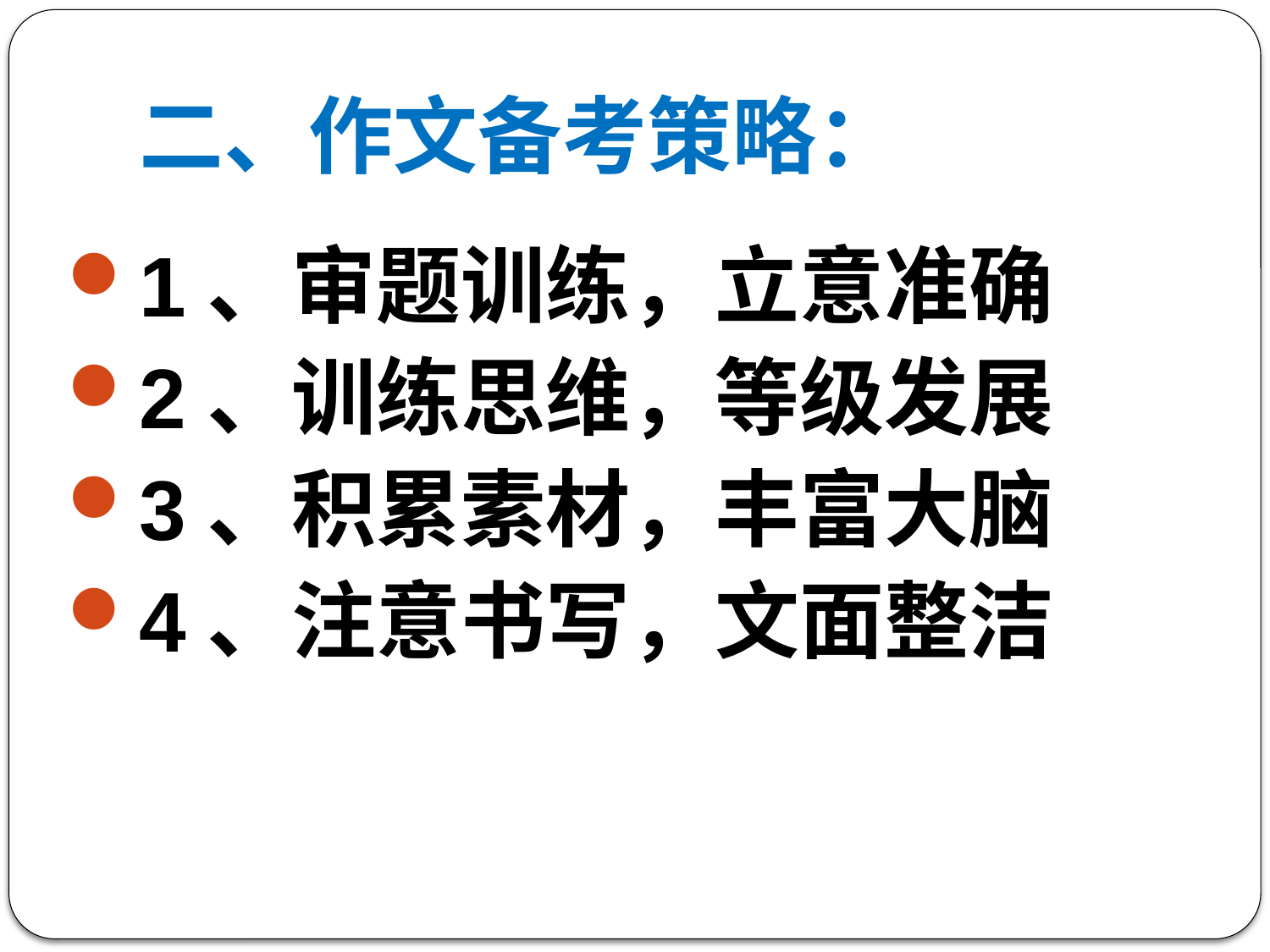

# 二、作文备考策略：
1、审题训练，立意准确
2、训练思维，等级发展
3、积累素材，丰富大脑
4、注意书写，文面整洁